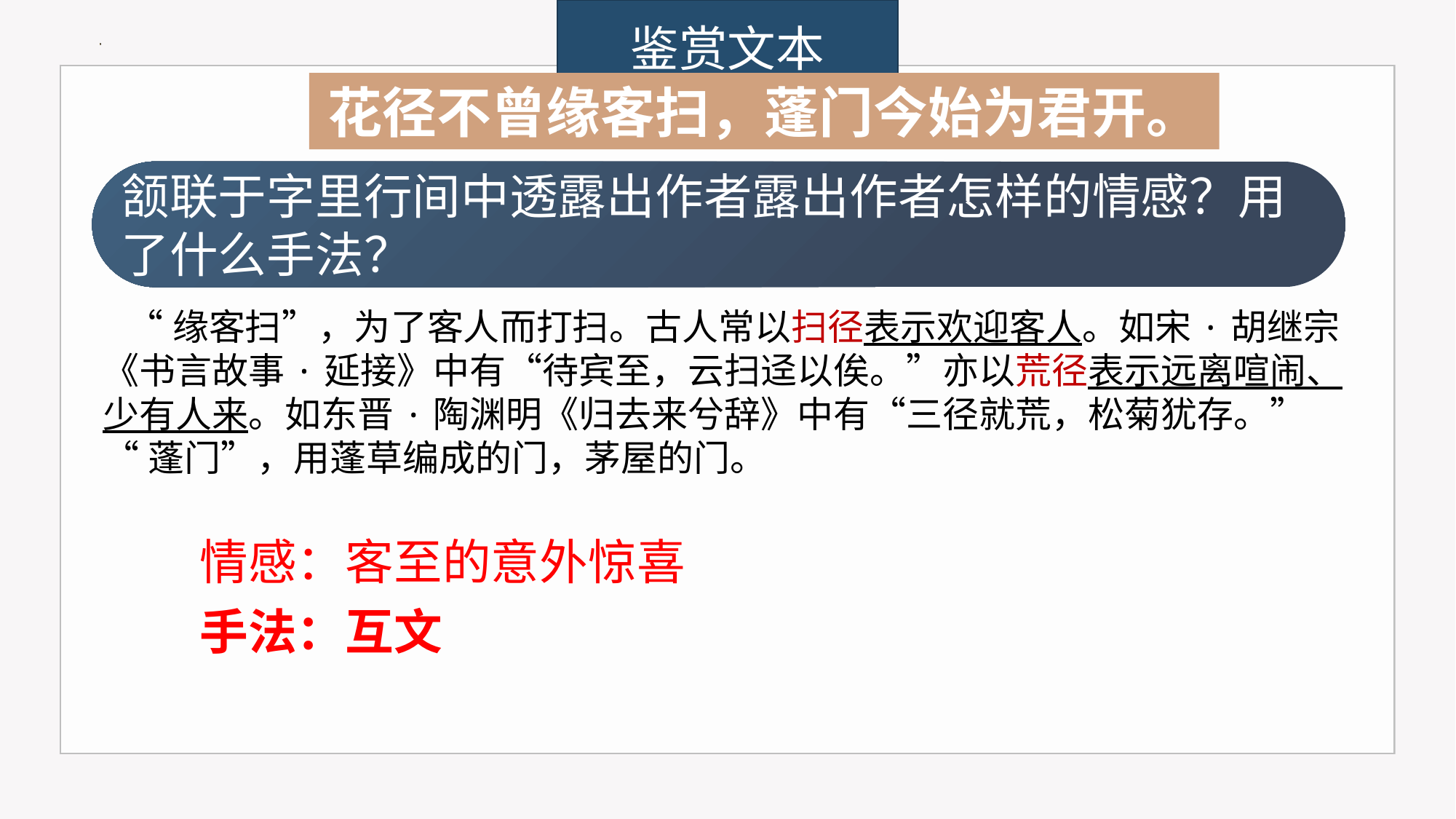

鉴赏文本
花径不曾缘客扫，蓬门今始为君开。
颔联于字里行间中透露出作者露出作者怎样的情感？用了什么手法？
   “缘客扫”，为了客人而打扫。古人常以扫径表示欢迎客人。如宋·胡继宗《书言故事·延接》中有“待宾至，云扫迳以俟。”亦以荒径表示远离喧闹、少有人来。如东晋·陶渊明《归去来兮辞》中有“三径就荒，松菊犹存。”
“蓬门”，用蓬草编成的门，茅屋的门。
情感：客至的意外惊喜
手法：互文